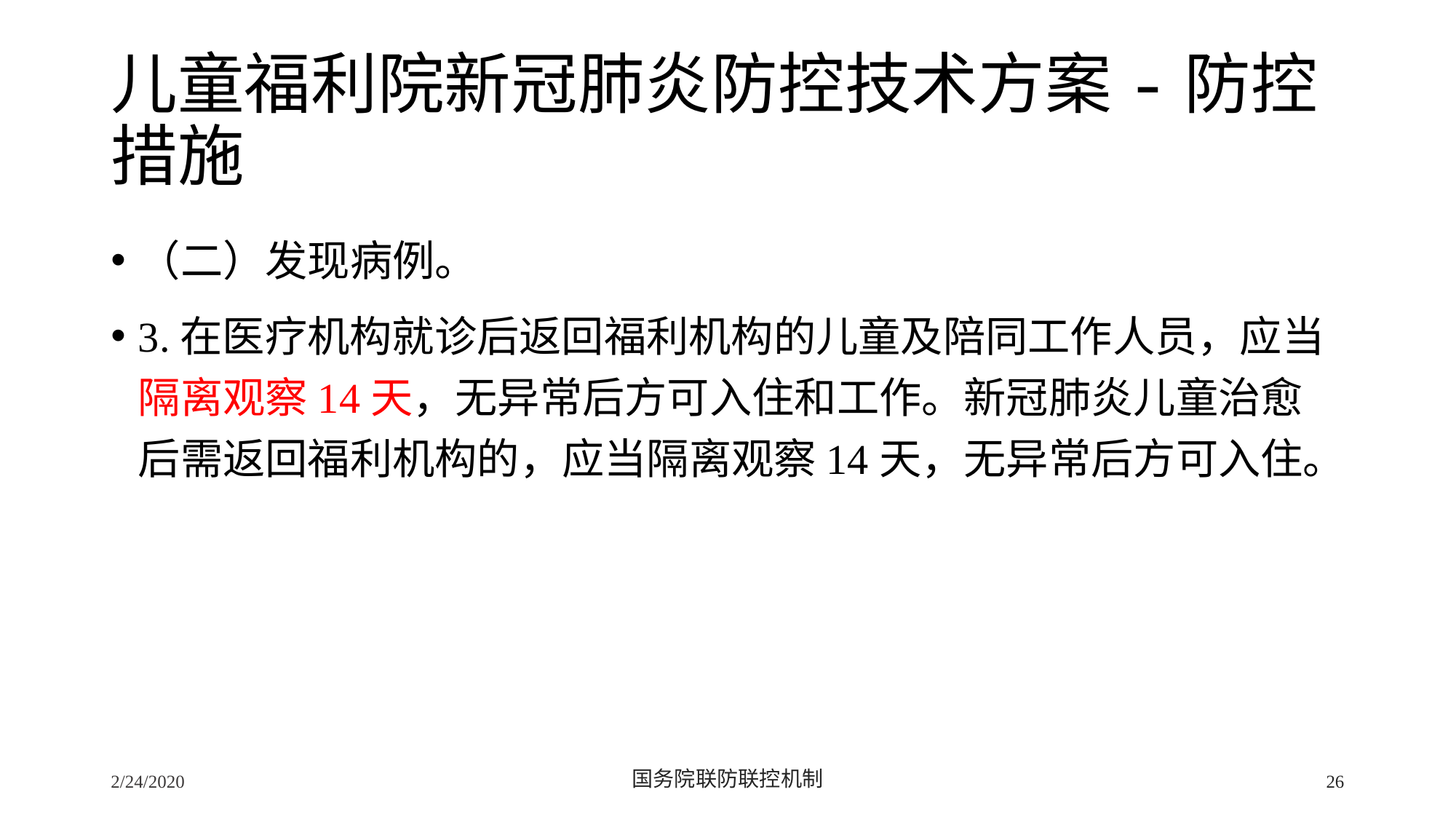

# 儿童福利院新冠肺炎防控技术方案-防控措施
（二）发现病例。
3.在医疗机构就诊后返回福利机构的儿童及陪同工作人员，应当隔离观察14天，无异常后方可入住和工作。新冠肺炎儿童治愈后需返回福利机构的，应当隔离观察14天，无异常后方可入住。
2/24/2020
国务院联防联控机制
26